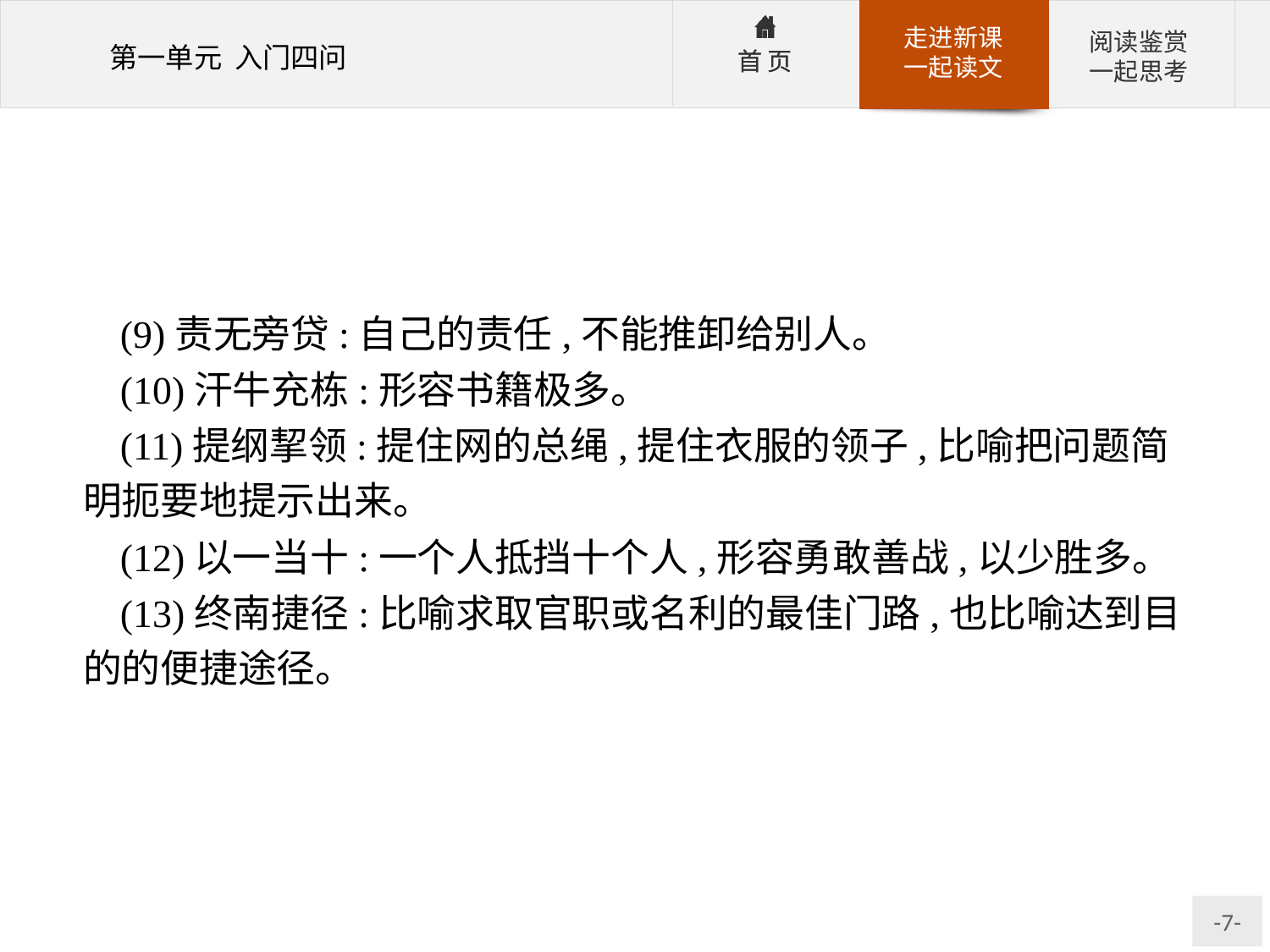

(9)责无旁贷:自己的责任,不能推卸给别人。
(10)汗牛充栋:形容书籍极多。
(11)提纲挈领:提住网的总绳,提住衣服的领子,比喻把问题简明扼要地提示出来。
(12)以一当十:一个人抵挡十个人,形容勇敢善战,以少胜多。
(13)终南捷径:比喻求取官职或名利的最佳门路,也比喻达到目的的便捷途径。